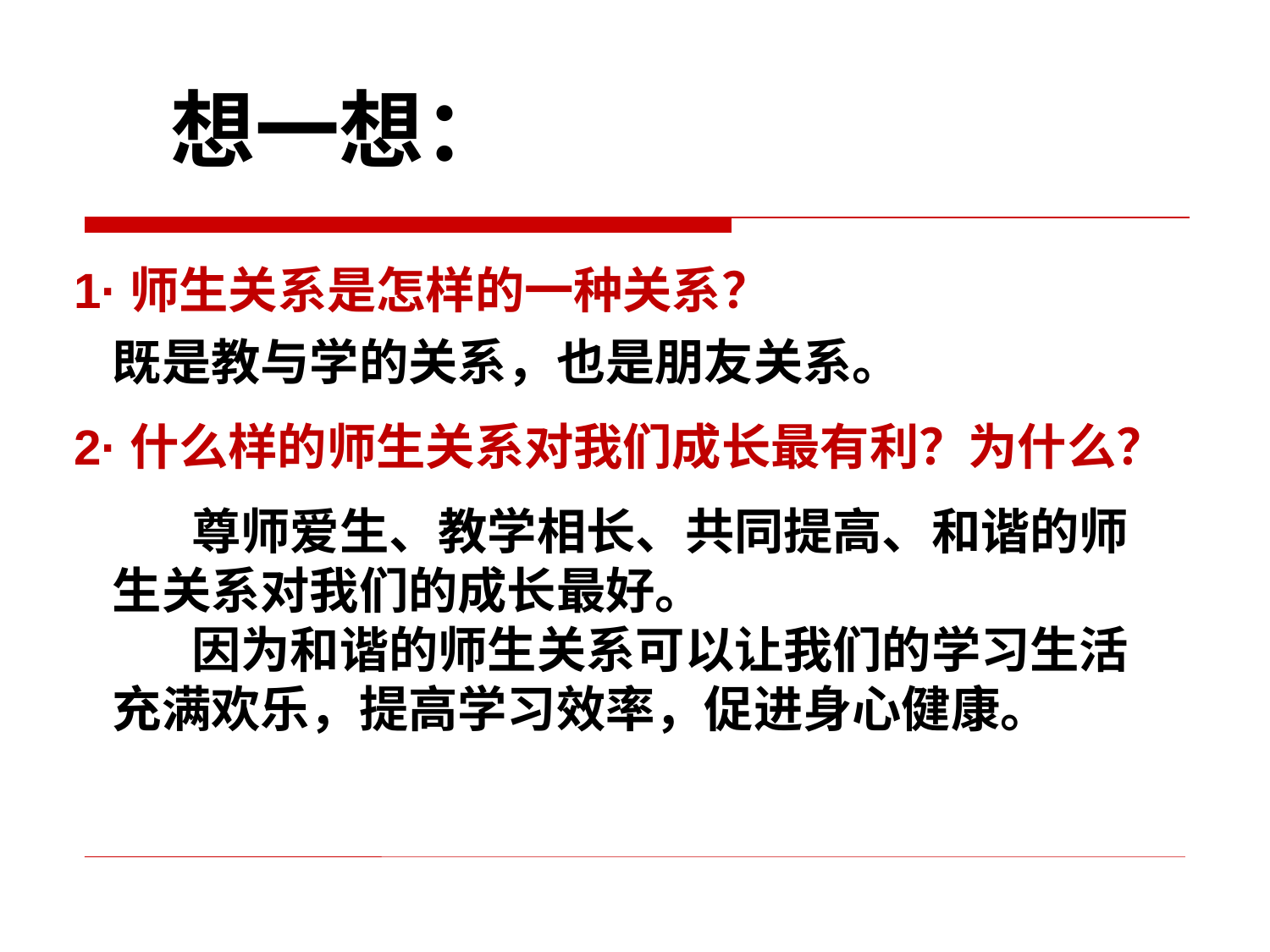

想一想：
1·师生关系是怎样的一种关系？
既是教与学的关系，也是朋友关系。
2·什么样的师生关系对我们成长最有利？为什么？
      尊师爱生、教学相长、共同提高、和谐的师生关系对我们的成长最好。
      因为和谐的师生关系可以让我们的学习生活充满欢乐，提高学习效率，促进身心健康。